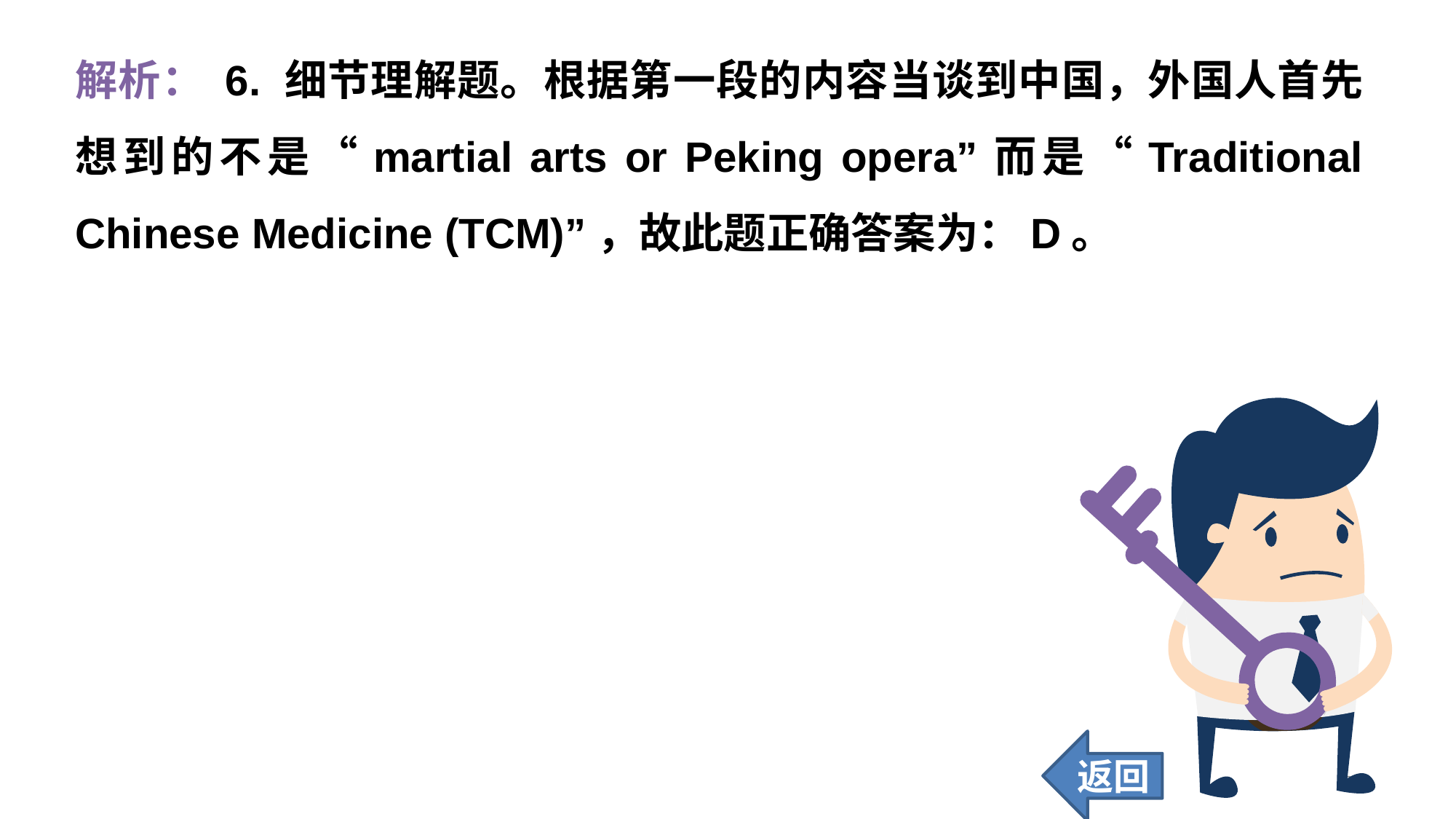

解析： 6. 细节理解题。根据第一段的内容当谈到中国，外国人首先想到的不是“martial arts or Peking opera”而是“Traditional Chinese Medicine (TCM)”，故此题正确答案为：D。

返回
300